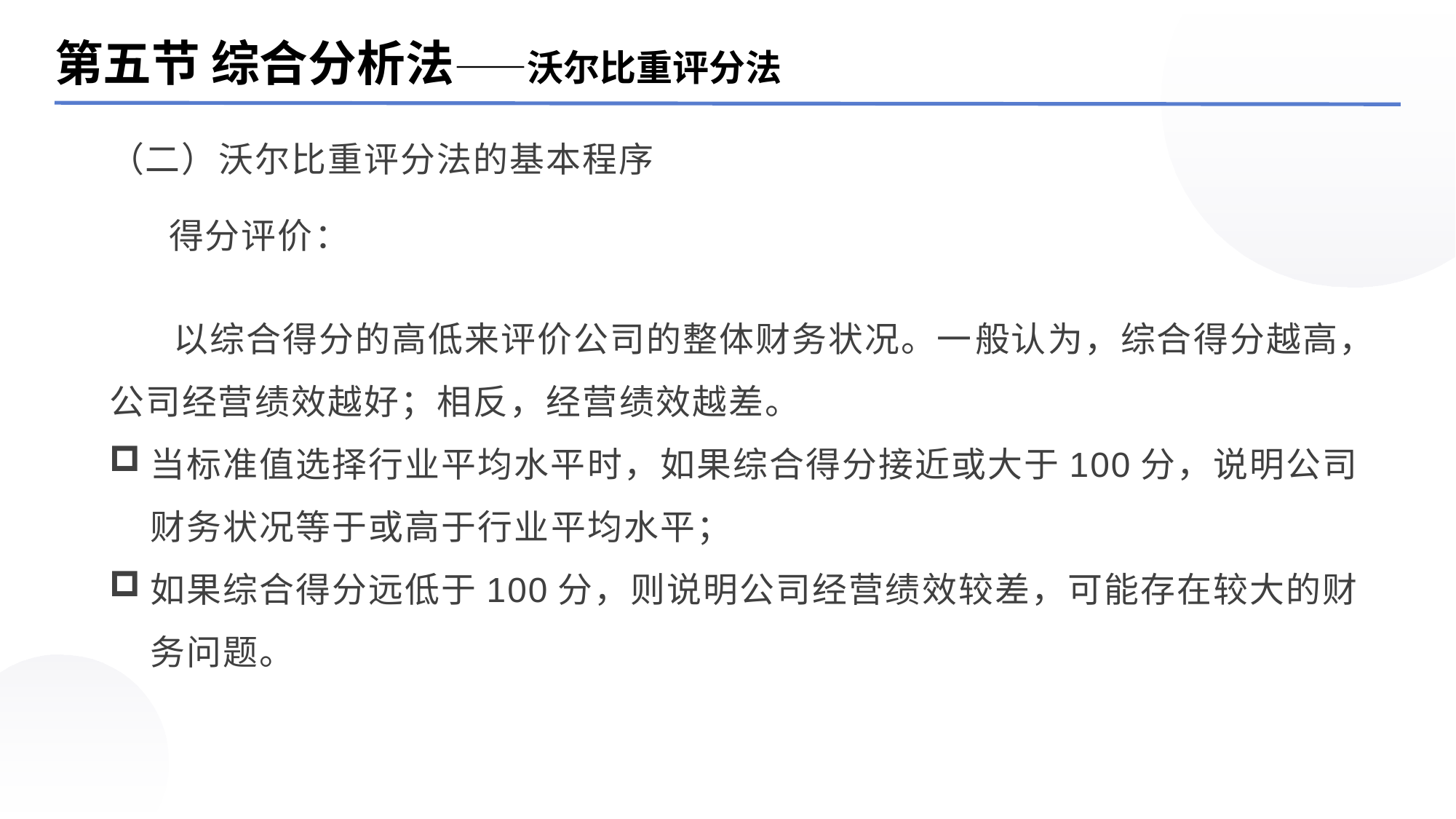

第五节 综合分析法——沃尔比重评分法
（二）沃尔比重评分法的基本程序
得分评价：
      以综合得分的高低来评价公司的整体财务状况。一般认为，综合得分越高，公司经营绩效越好；相反，经营绩效越差。
当标准值选择行业平均水平时，如果综合得分接近或大于100分，说明公司财务状况等于或高于行业平均水平；
如果综合得分远低于100分，则说明公司经营绩效较差，可能存在较大的财务问题。

105